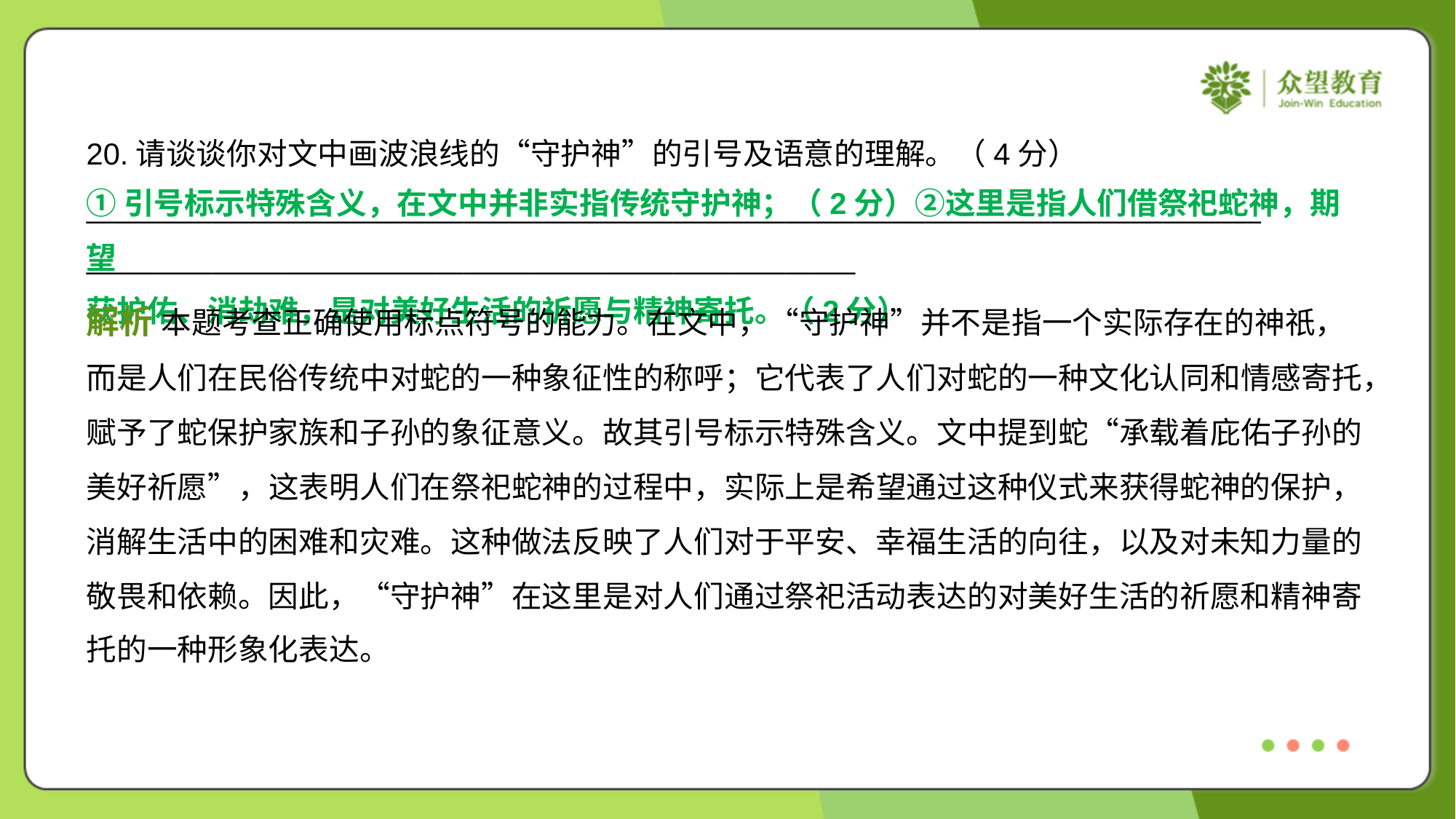

20.请谈谈你对文中画波浪线的“守护神”的引号及语意的理解。（4分）
____________________________________________________________________________________
_______________________________________________________
①引号标示特殊含义，在文中并非实指传统守护神；（2分）②这里是指人们借祭祀蛇神，期望
获护佑、消劫难，是对美好生活的祈愿与精神寄托。（2分）
解析 本题考查正确使用标点符号的能力。在文中，“守护神”并不是指一个实际存在的神祇，
而是人们在民俗传统中对蛇的一种象征性的称呼；它代表了人们对蛇的一种文化认同和情感寄托，
赋予了蛇保护家族和子孙的象征意义。故其引号标示特殊含义。文中提到蛇“承载着庇佑子孙的
美好祈愿”，这表明人们在祭祀蛇神的过程中，实际上是希望通过这种仪式来获得蛇神的保护，
消解生活中的困难和灾难。这种做法反映了人们对于平安、幸福生活的向往，以及对未知力量的
敬畏和依赖。因此，“守护神”在这里是对人们通过祭祀活动表达的对美好生活的祈愿和精神寄
托的一种形象化表达。